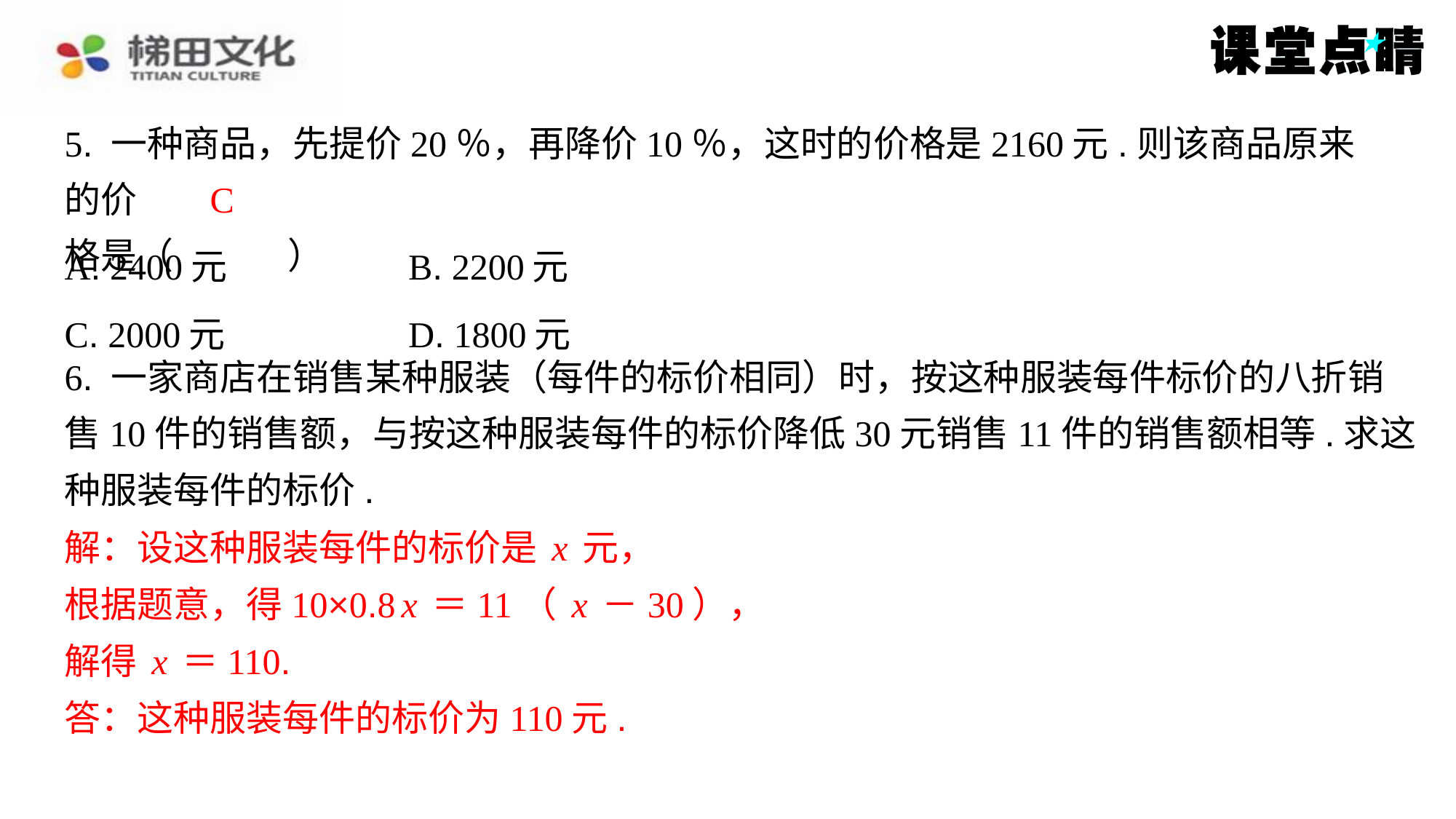

5. 一种商品，先提价20％，再降价10％，这时的价格是2160元.则该商品原来的价
格是（　C　）
C
| A. 2400元 | B. 2200元 |
| --- | --- |
| C. 2000元 | D. 1800元 |
6. 一家商店在销售某种服装（每件的标价相同）时，按这种服装每件标价的八折销
售10件的销售额，与按这种服装每件的标价降低30元销售11件的销售额相等.求这
种服装每件的标价.
解：设这种服装每件的标价是x元，
根据题意，得10×0.8x＝11（x－30），
解得x＝110.
答：这种服装每件的标价为110元.
解：设这种服装每件的标价是x元，
根据题意，得10×0.8x＝11（x－30），
解得x＝110.
答：这种服装每件的标价为110元.